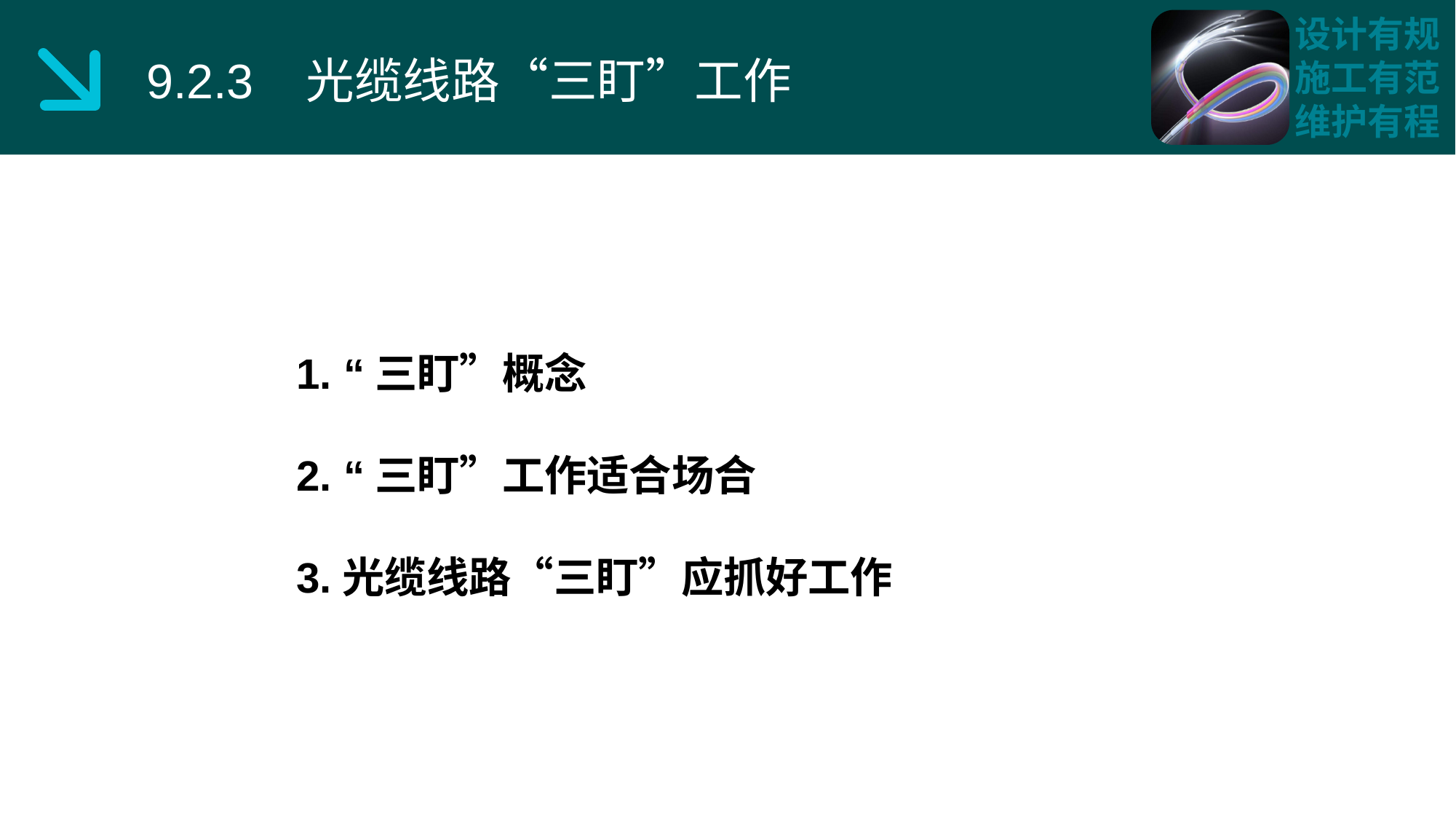

9.2.3   光缆线路“三盯”工作

1. “三盯”概念

2. “三盯”工作适合场合

3.光缆线路“三盯”应抓好工作